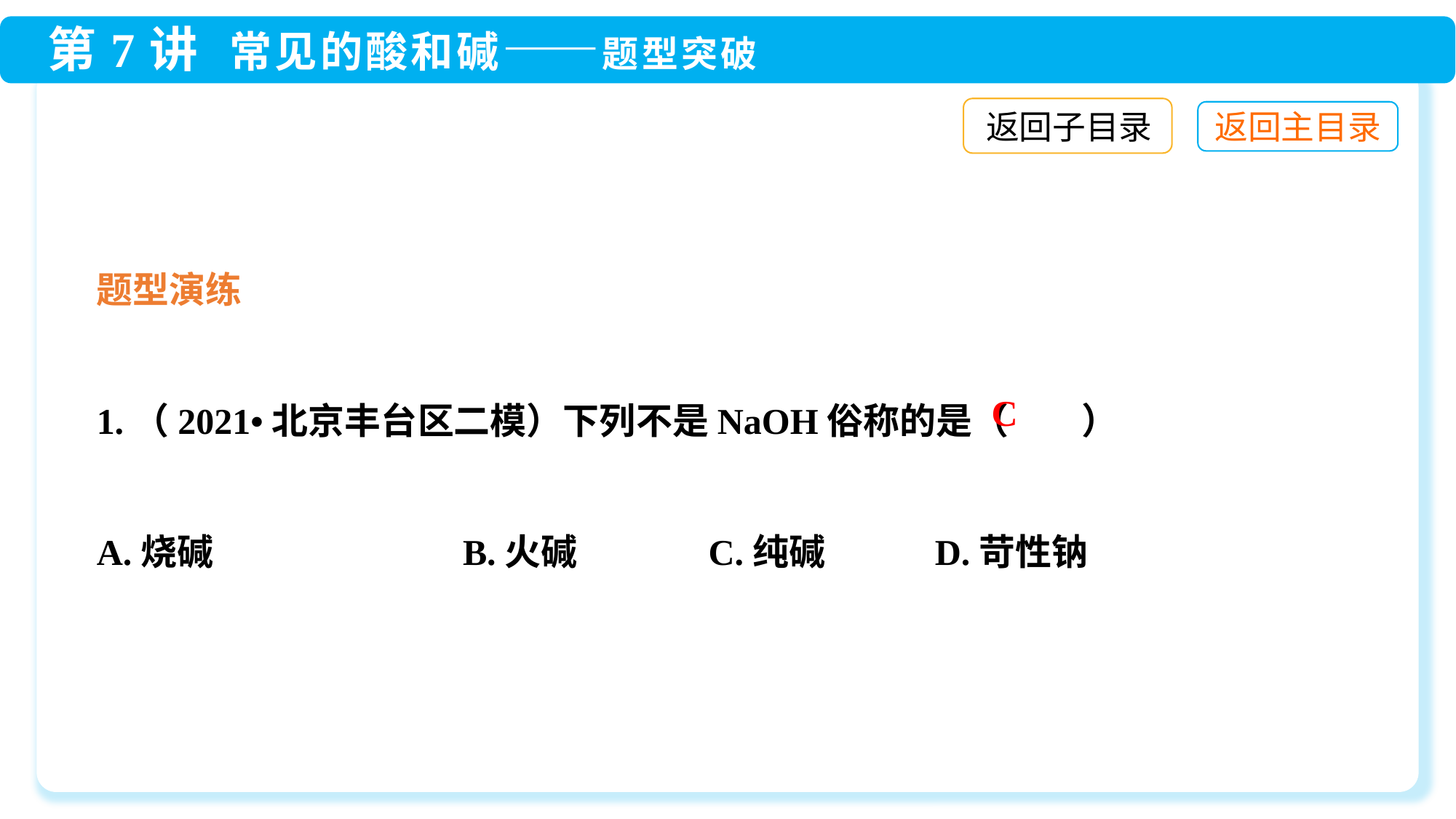

返回子目录
题型演练

1.（2021•北京丰台区二模）下列不是NaOH俗称的是（　　）

A.烧碱	                 B.火碱	       C.纯碱	        D.苛性钠
C